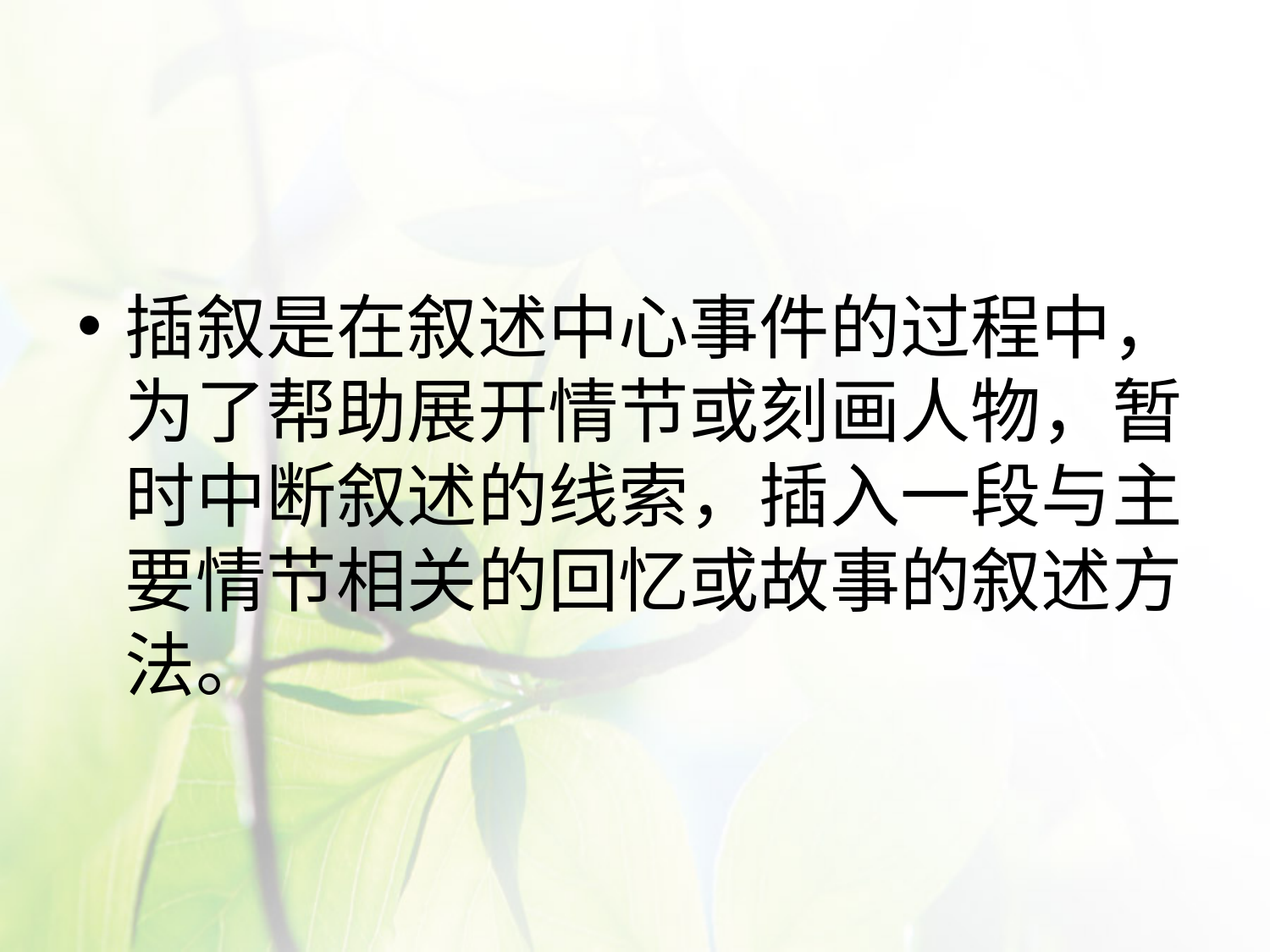

#
插叙是在叙述中心事件的过程中，为了帮助展开情节或刻画人物，暂时中断叙述的线索，插入一段与主要情节相关的回忆或故事的叙述方法。